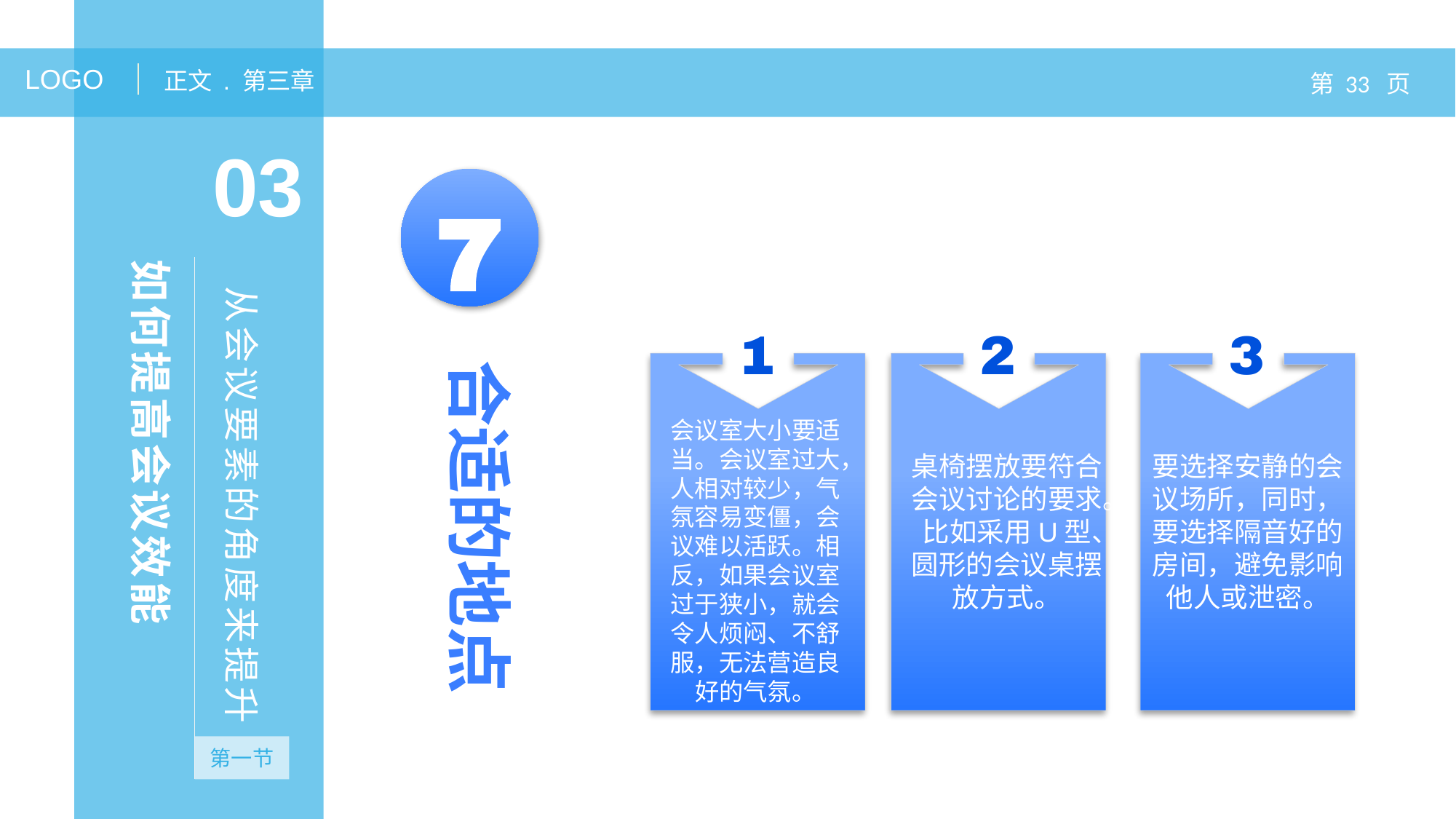

7
1
2
3
合适的地点

桌椅摆放要符合会议讨论的要求。比如采用U型、圆形的会议桌摆放方式。

要选择安静的会议场所，同时，要选择隔音好的房间，避免影响他人或泄密。

会议室大小要适当。会议室过大，人相对较少，气氛容易变僵，会议难以活跃。相反，如果会议室过于狭小，就会令人烦闷、不舒服，无法营造良好的气氛。